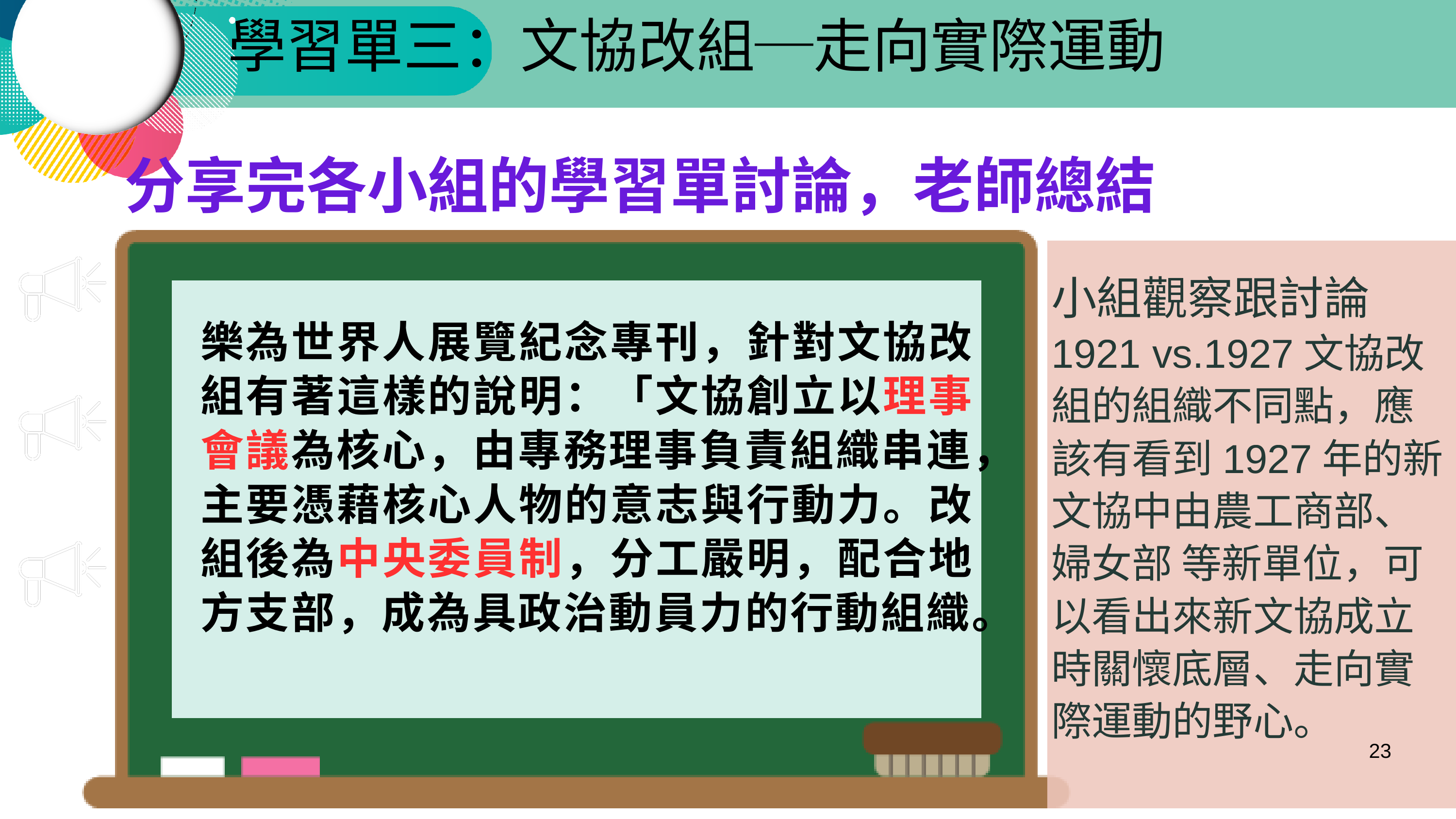

學習單三：文協改組─走向實際運動
分享完各小組的學習單討論，老師總結

小組觀察跟討論
1921 vs.1927文協改組的組織不同點，應該有看到1927年的新文協中由農工商部、 婦女部 等新單位，可以看出來新文協成立時關懷底層、走向實際運動的野心。

樂為世界人展覽紀念專刊，針對文協改組有著這樣的說明：「文協創立以理事會議為核心，由專務理事負責組織串連，主要憑藉核心人物的意志與行動力。改組後為中央委員制，分工嚴明，配合地方支部，成為具政治動員力的行動組織。

23